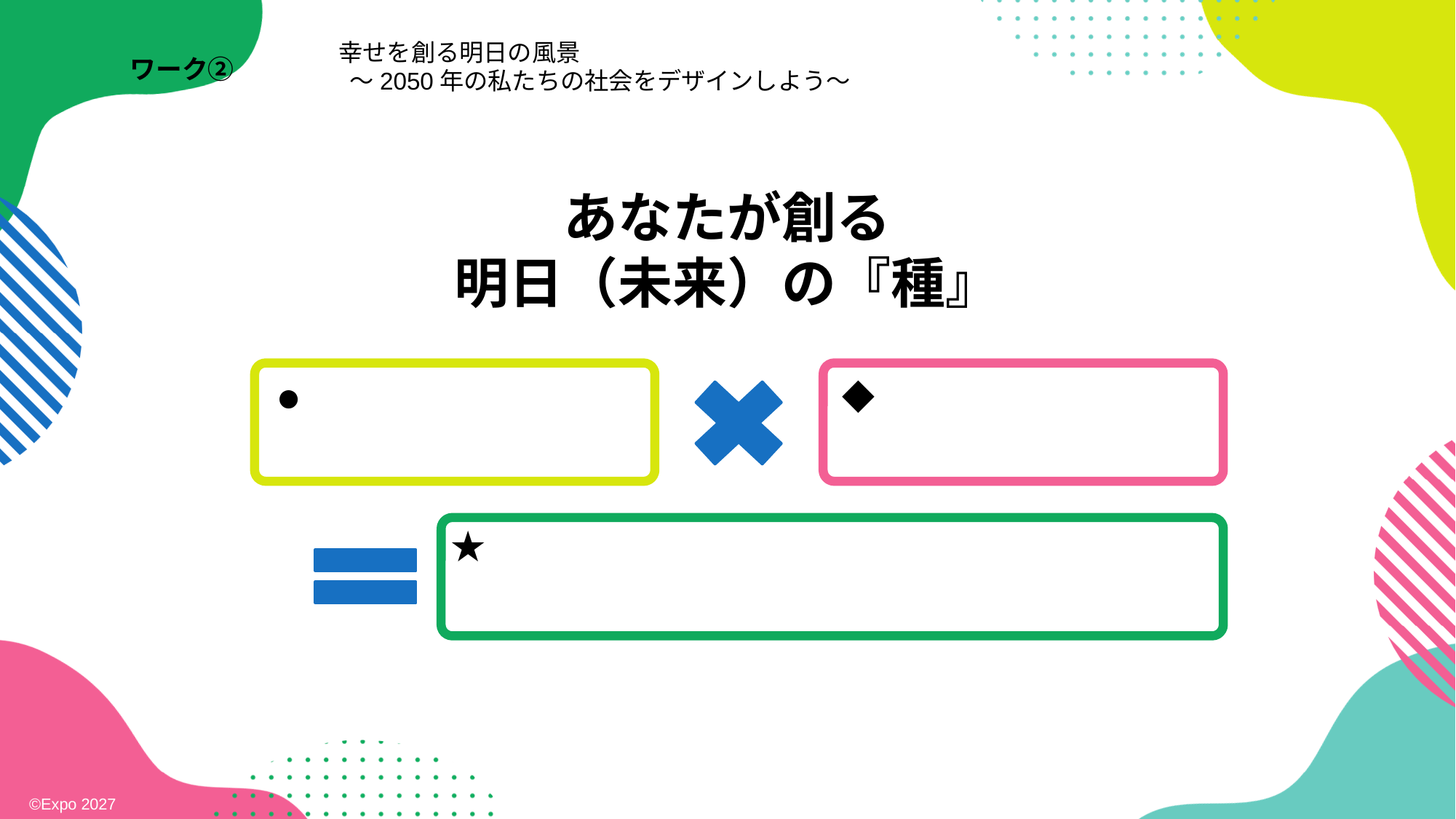

幸せを創る明日の風景
 ～2050年の私たちの社会をデザインしよう～

ワーク②
あなたが創る
明日（未来）の『種』
◆

●

★